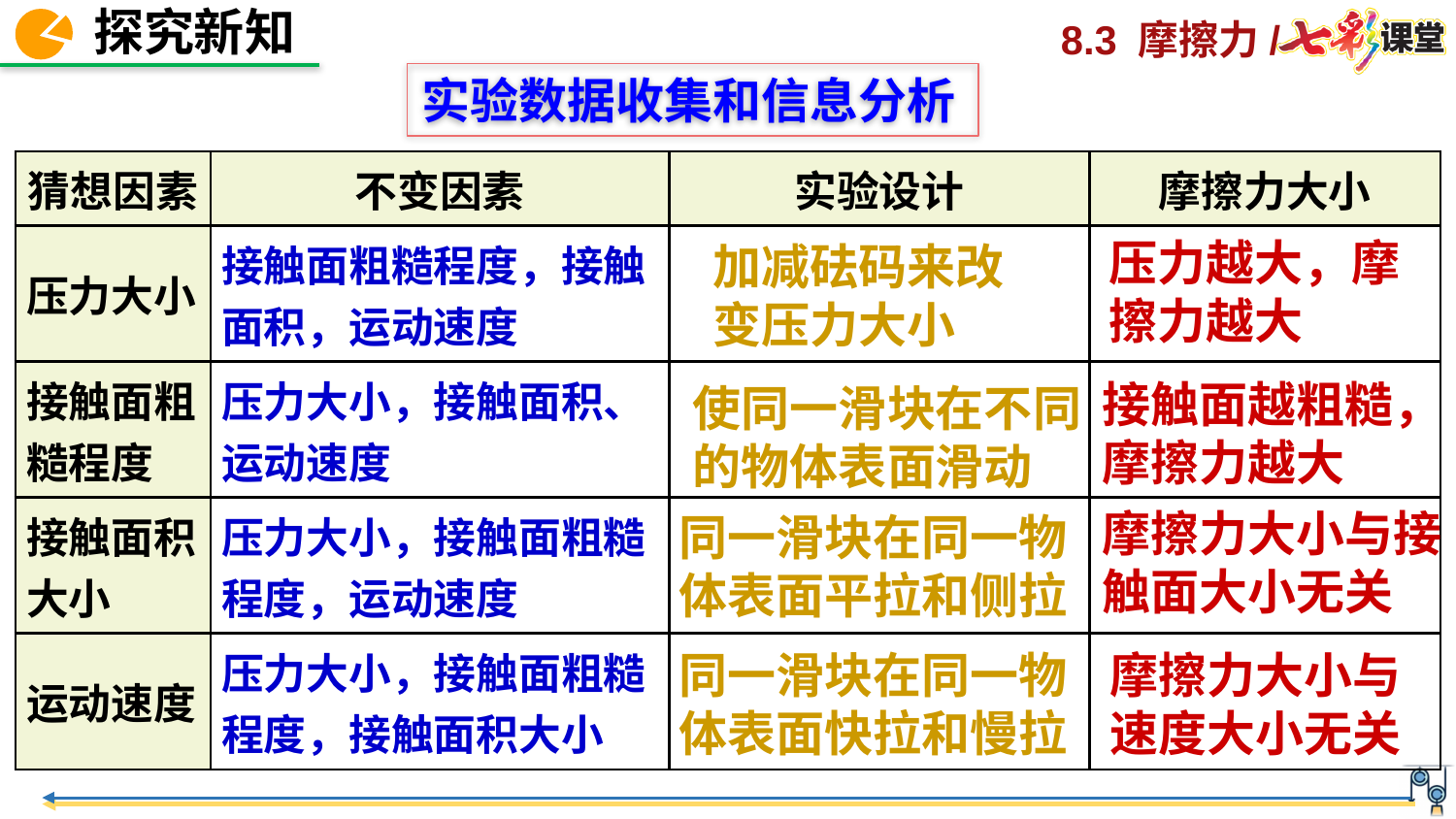

实验数据收集和信息分析
| 猜想因素 | 不变因素 | 实验设计 | 摩擦力大小 |
| --- | --- | --- | --- |
| 压力大小 | 接触面粗糙程度，接触面积，运动速度 |  |  |
| 接触面粗糙程度 | 压力大小，接触面积、运动速度 |  |  |
| 接触面积大小 | 压力大小，接触面粗糙程度，运动速度 |  |  |
| 运动速度 | 压力大小，接触面粗糙程度，接触面积大小 |  |  |
压力越大，摩擦力越大
加减砝码来改变压力大小
接触面越粗糙，摩擦力越大
使同一滑块在不同的物体表面滑动
摩擦力大小与接触面大小无关
同一滑块在同一物体表面平拉和侧拉
同一滑块在同一物体表面快拉和慢拉
摩擦力大小与速度大小无关